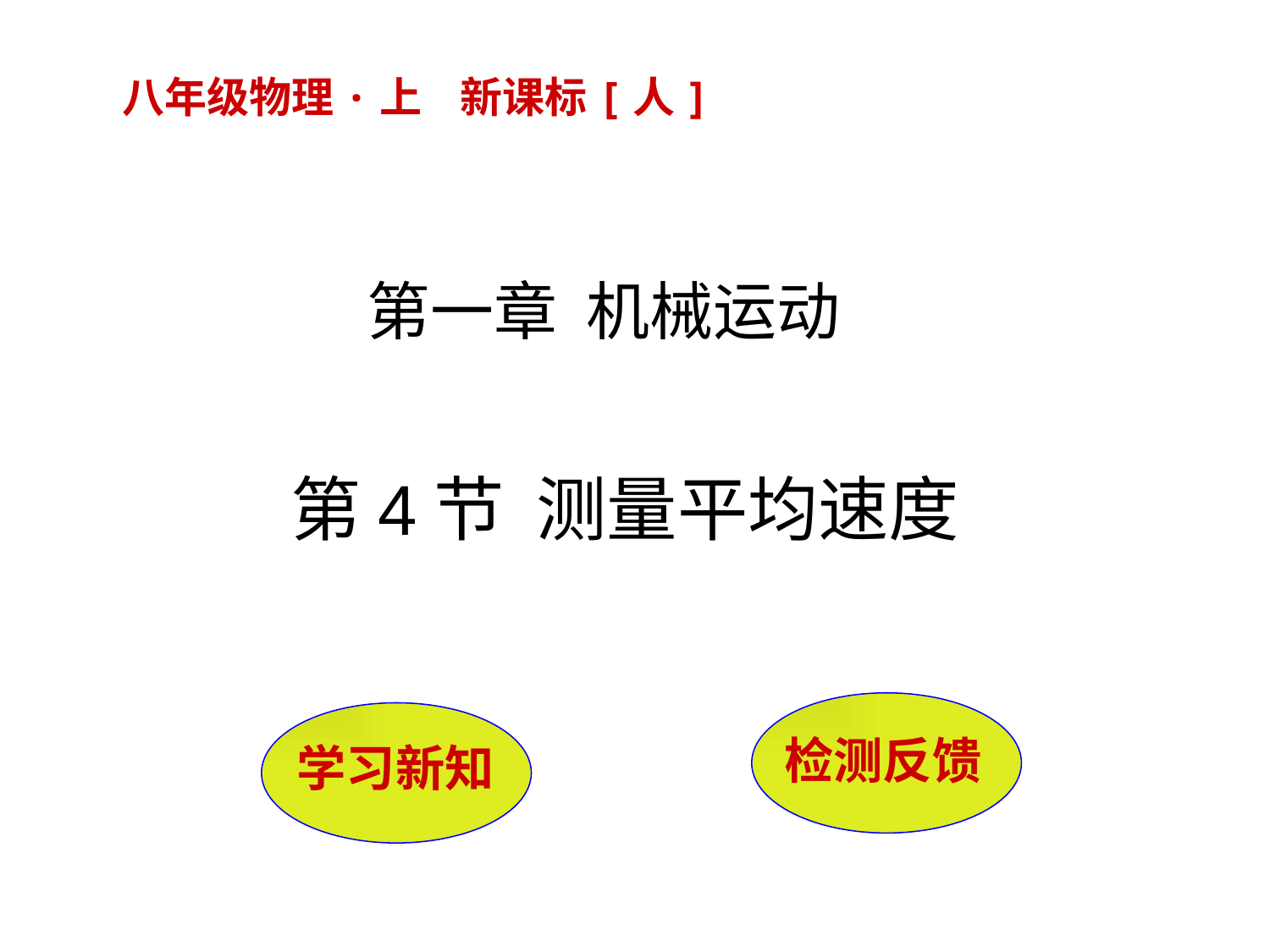

八年级物理·上    新课标[人]
第一章  机械运动
第4节  测量平均速度

检测反馈

 学习新知